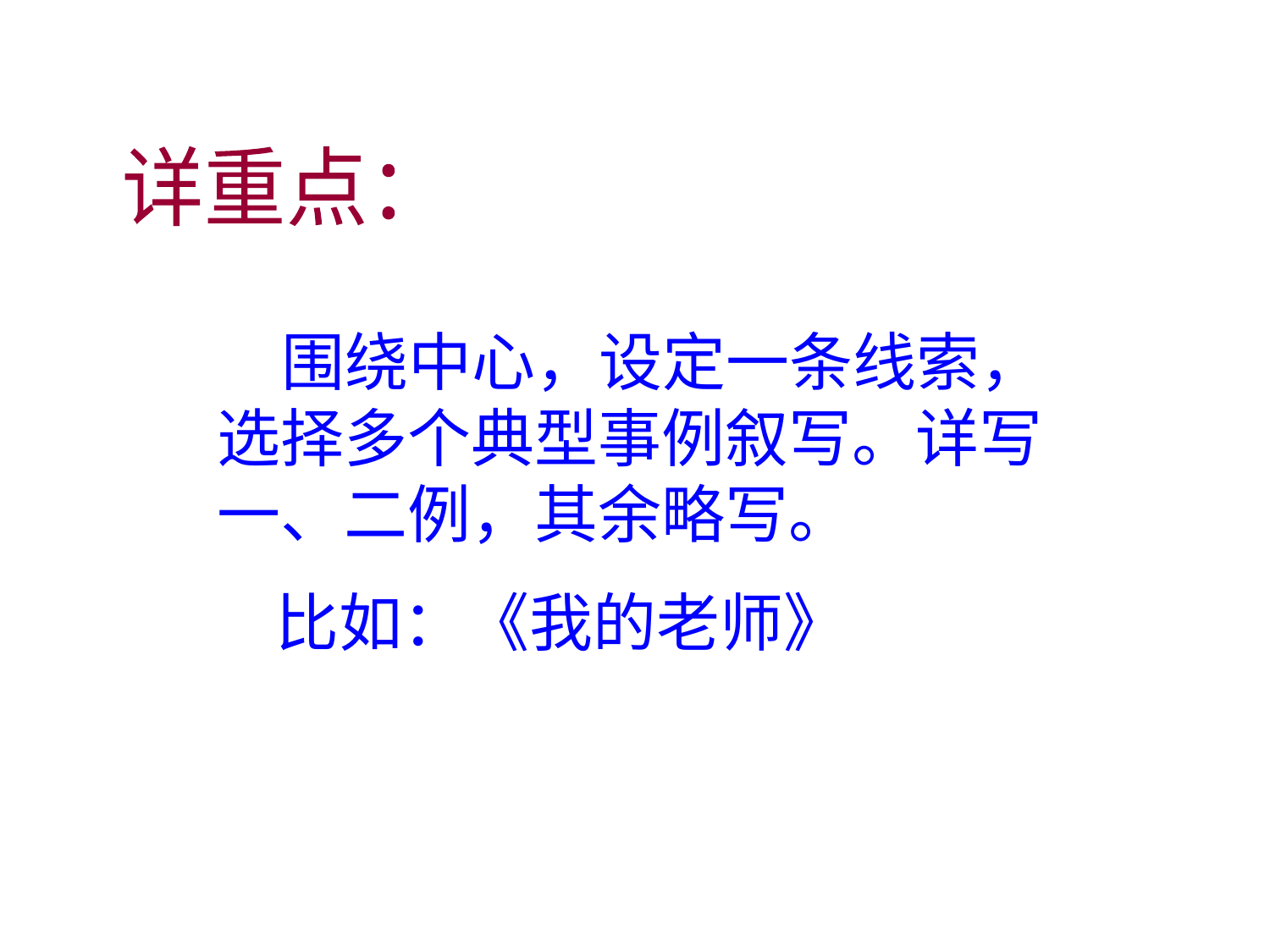

详重点：
    围绕中心，设定一条线索，选择多个典型事例叙写。详写一、二例，其余略写。
   比如：《我的老师》